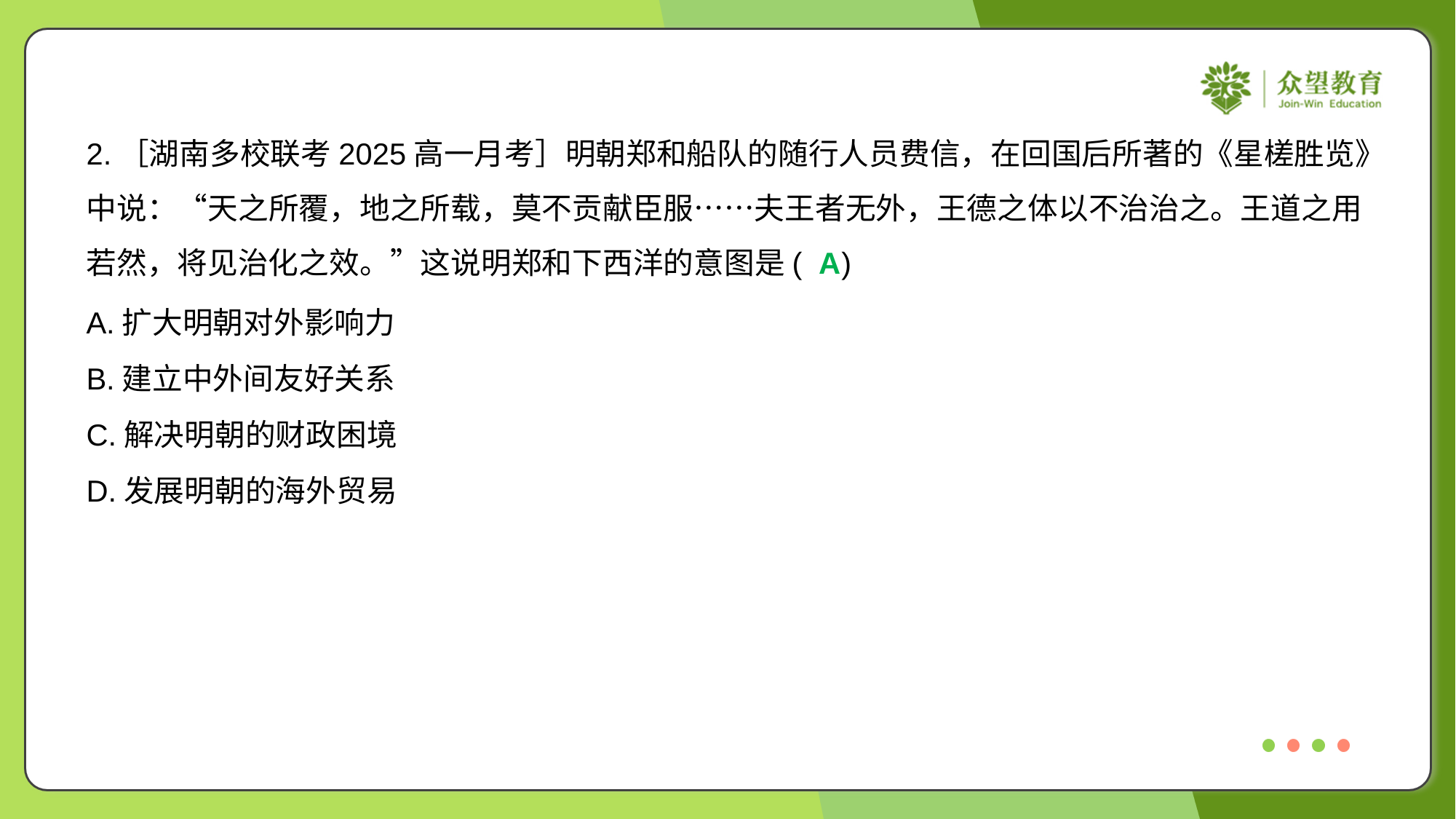

2.［湖南多校联考2025高一月考］明朝郑和船队的随行人员费信，在回国后所著的《星槎胜览》
中说：“天之所覆，地之所载，莫不贡献臣服……夫王者无外，王德之体以不治治之。王道之用
若然，将见治化之效。”这说明郑和下西洋的意图是(     )
A
A.扩大明朝对外影响力
B.建立中外间友好关系
C.解决明朝的财政困境
D.发展明朝的海外贸易